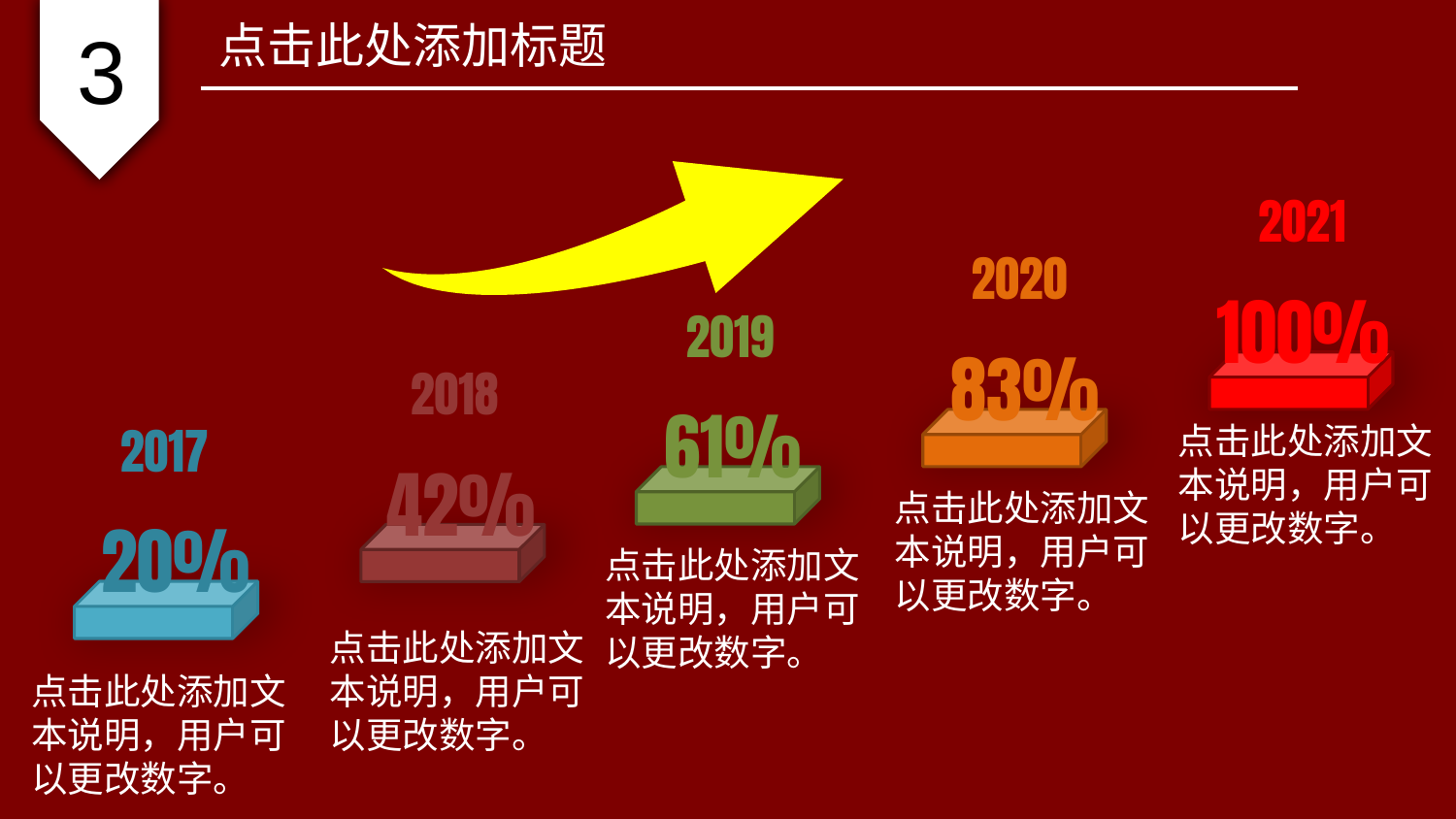

3

点击此处添加标题

2021
100%

2020
83%

2019
61%

2018
42%

点击此处添加文本说明，用户可以更改数字。
2017
20%

点击此处添加文本说明，用户可以更改数字。
点击此处添加文本说明，用户可以更改数字。
点击此处添加文本说明，用户可以更改数字。
点击此处添加文本说明，用户可以更改数字。